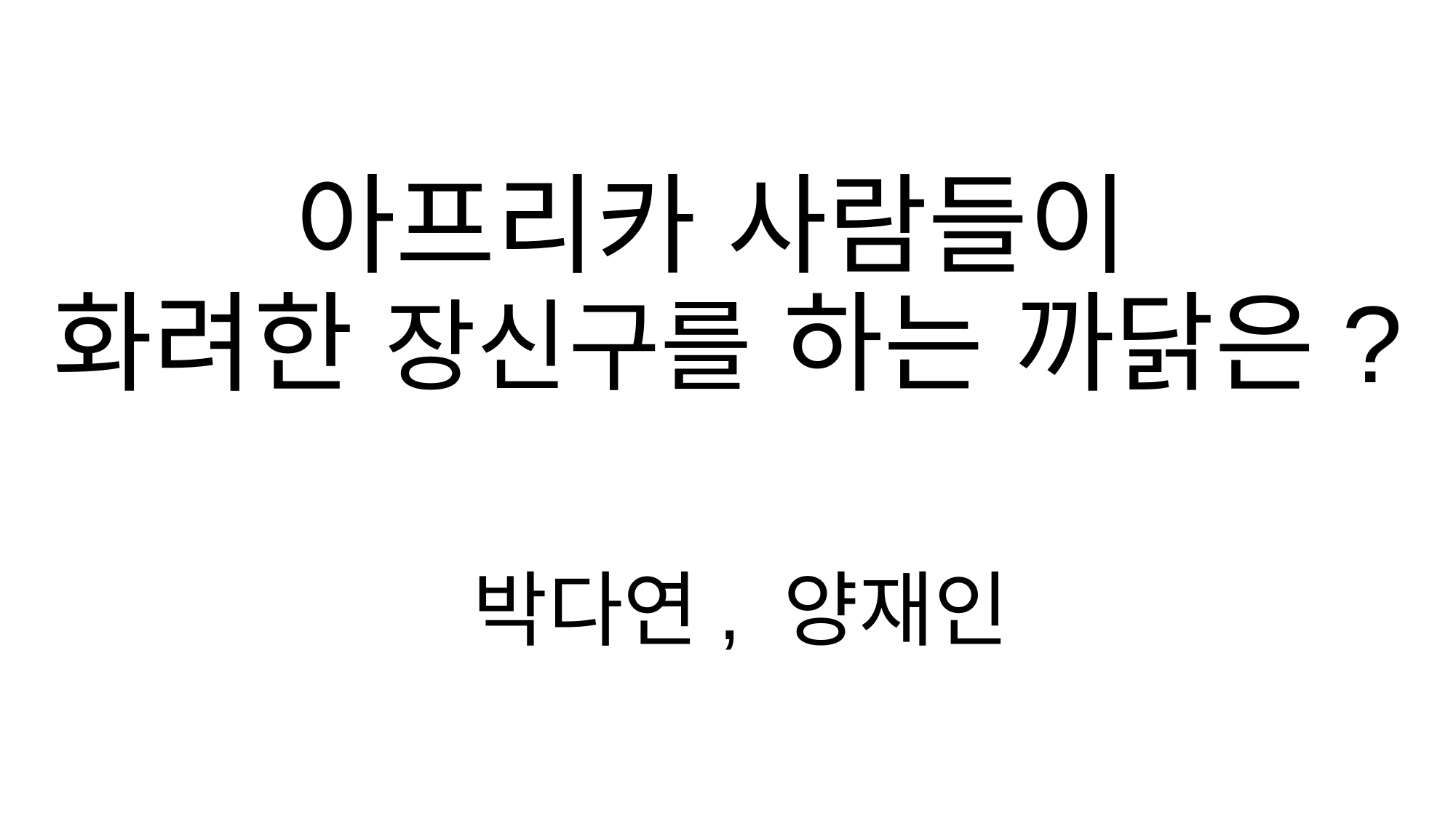

# 아프리카 사람들이 화려한 장신구를 하는 까닭은?
박다연, 양재인